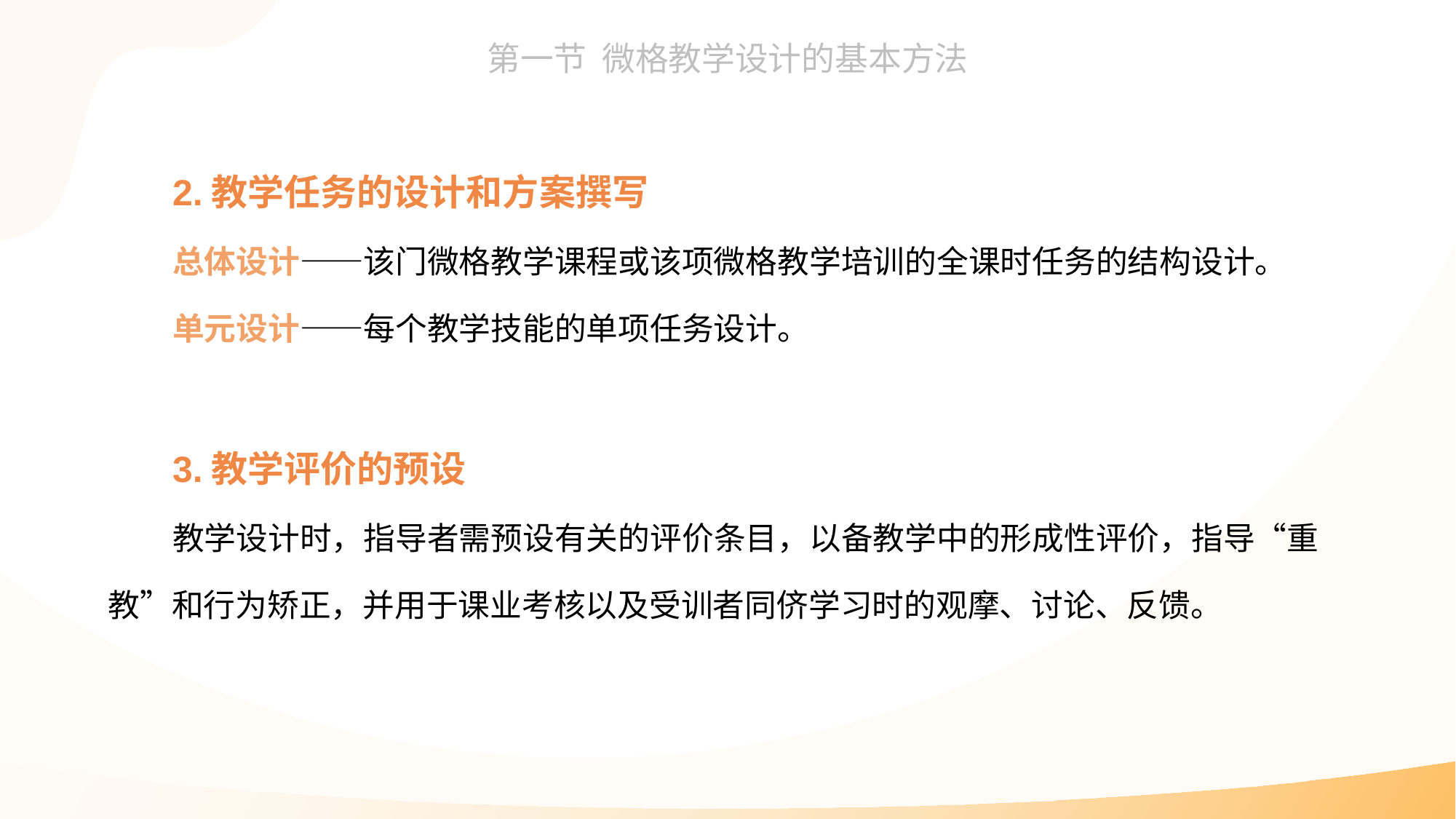

2.教学任务的设计和方案撰写
总体设计——该门微格教学课程或该项微格教学培训的全课时任务的结构设计。
单元设计——每个教学技能的单项任务设计。

3.教学评价的预设
教学设计时，指导者需预设有关的评价条目，以备教学中的形成性评价，指导“重教”和行为矫正，并用于课业考核以及受训者同侪学习时的观摩、讨论、反馈。